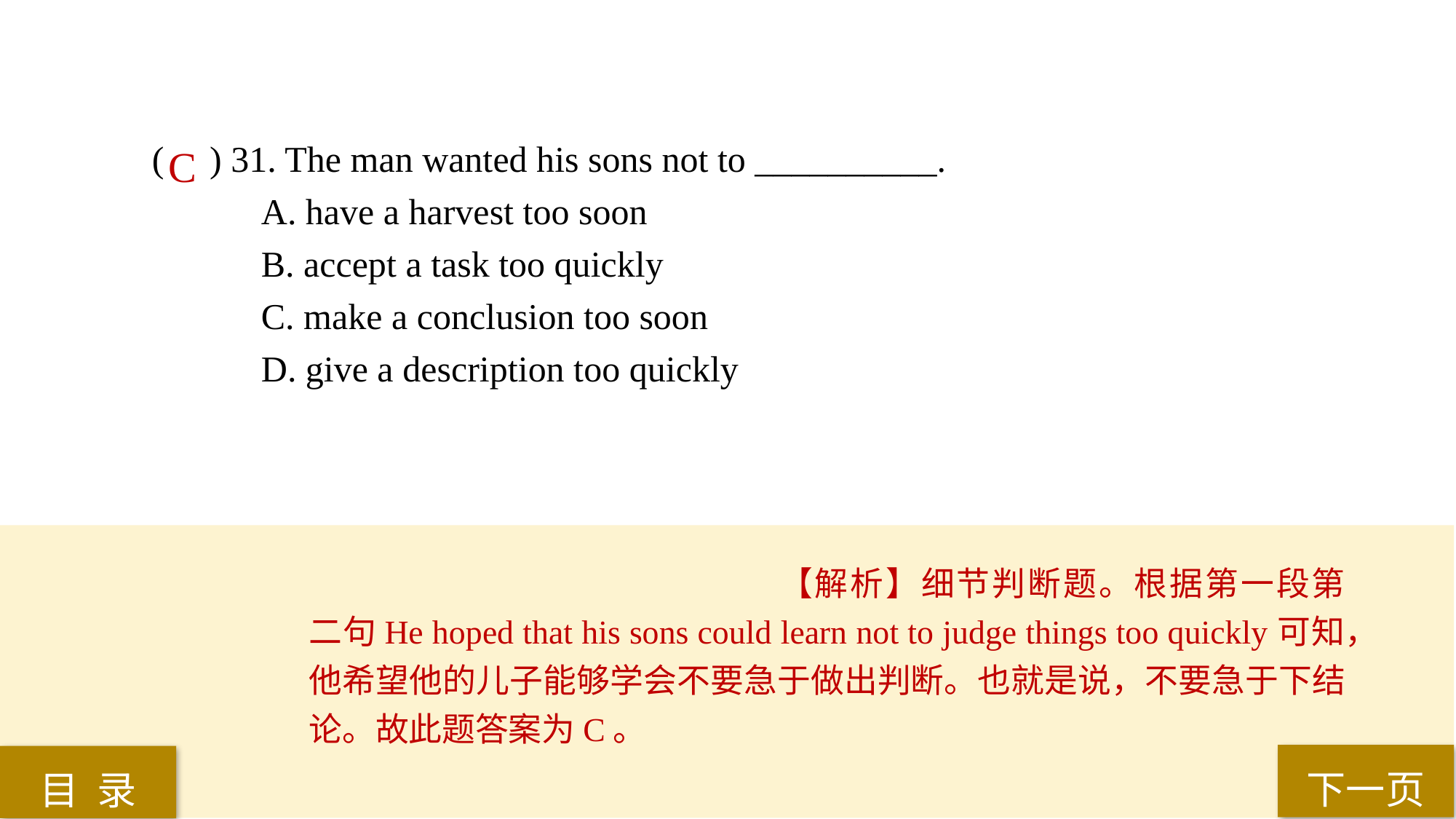

(     ) 31. The man wanted his sons not to __________.
A. have a harvest too soon
B. accept a task too quickly
C. make a conclusion too soon
D. give a description too quickly
C
【解析】细节判断题。根据第一段第二句He hoped that his sons could learn not to judge things too quickly可知，他希望他的儿子能够学会不要急于做出判断。也就是说，不要急于下结论。故此题答案为C。